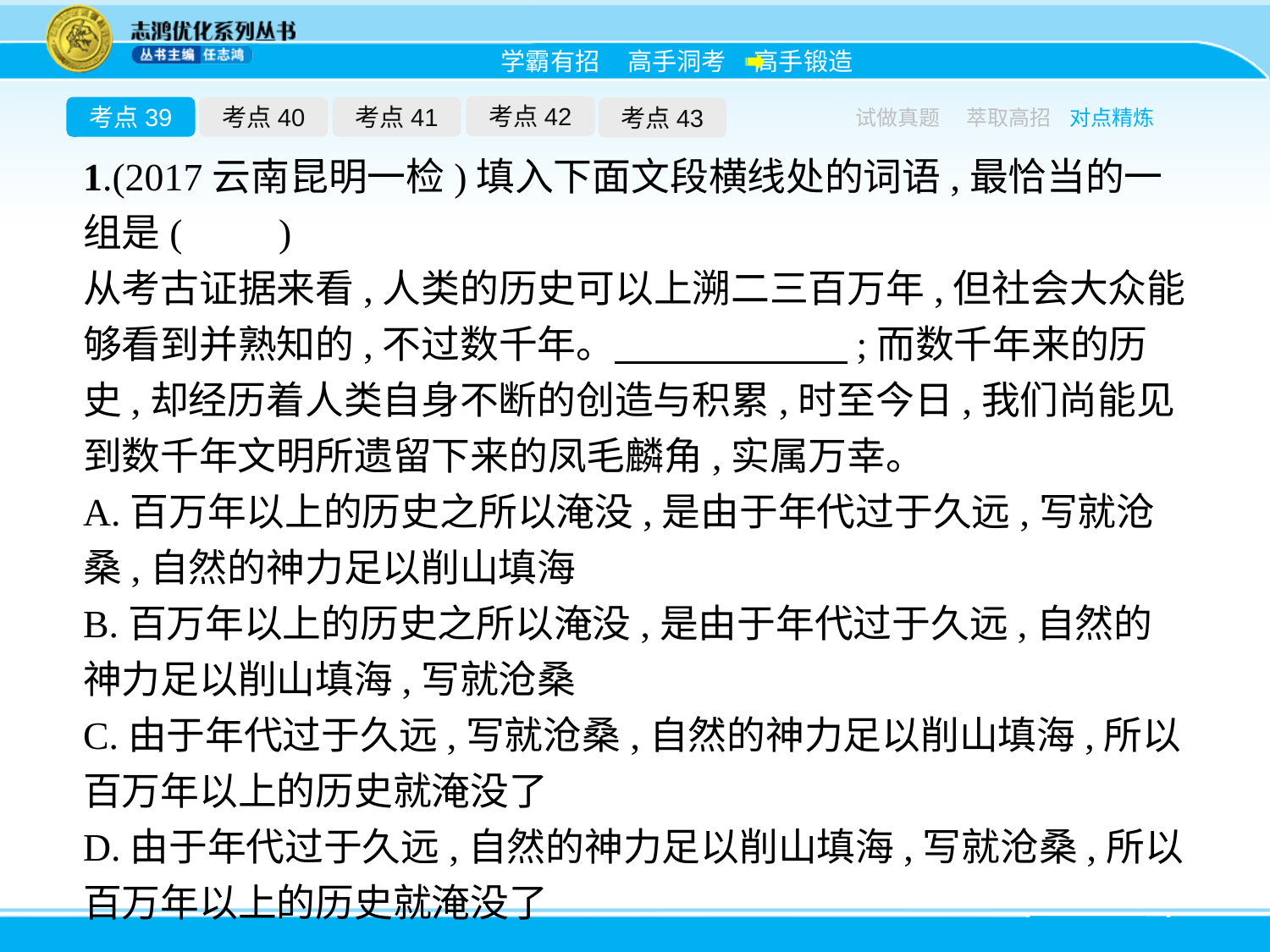

考点42
考点39
考点40
考点41
考点43
试做真题
萃取高招
对点精炼
1.(2017云南昆明一检)填入下面文段横线处的词语,最恰当的一组是(　　)
从考古证据来看,人类的历史可以上溯二三百万年,但社会大众能够看到并熟知的,不过数千年。　　　　　　;而数千年来的历史,却经历着人类自身不断的创造与积累,时至今日,我们尚能见到数千年文明所遗留下来的凤毛麟角,实属万幸。
A.百万年以上的历史之所以淹没,是由于年代过于久远,写就沧桑,自然的神力足以削山填海
B.百万年以上的历史之所以淹没,是由于年代过于久远,自然的神力足以削山填海,写就沧桑
C.由于年代过于久远,写就沧桑,自然的神力足以削山填海,所以百万年以上的历史就淹没了
D.由于年代过于久远,自然的神力足以削山填海,写就沧桑,所以百万年以上的历史就淹没了